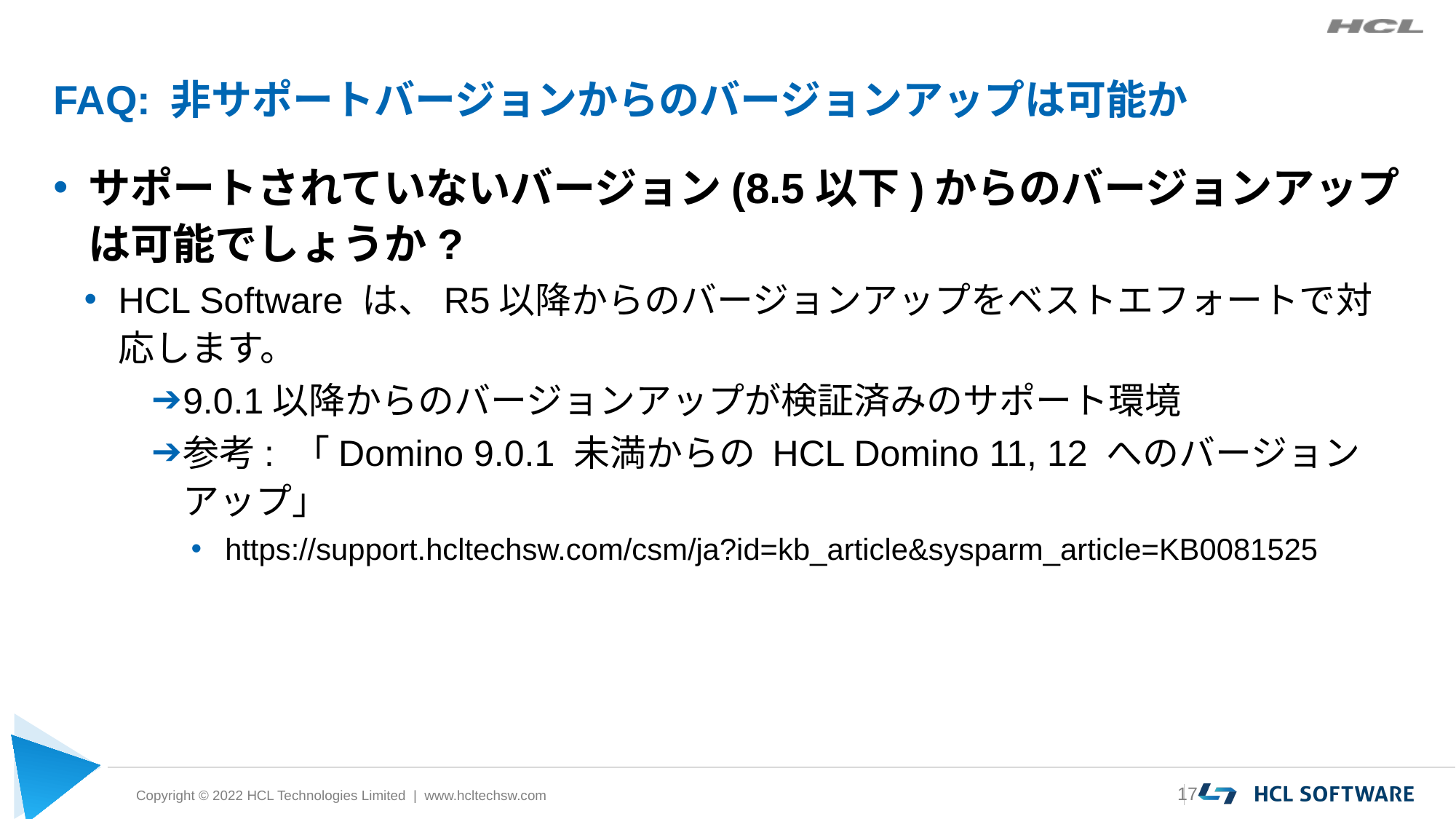

# FAQ: 非サポートバージョンからのバージョンアップは可能か
サポートされていないバージョン(8.5以下)からのバージョンアップは可能でしょうか?
HCL Software は、R5以降からのバージョンアップをベストエフォートで対応します。
9.0.1以降からのバージョンアップが検証済みのサポート環境
参考: 「Domino 9.0.1 未満からの HCL Domino 11, 12 へのバージョンアップ」
https://support.hcltechsw.com/csm/ja?id=kb_article&sysparm_article=KB0081525